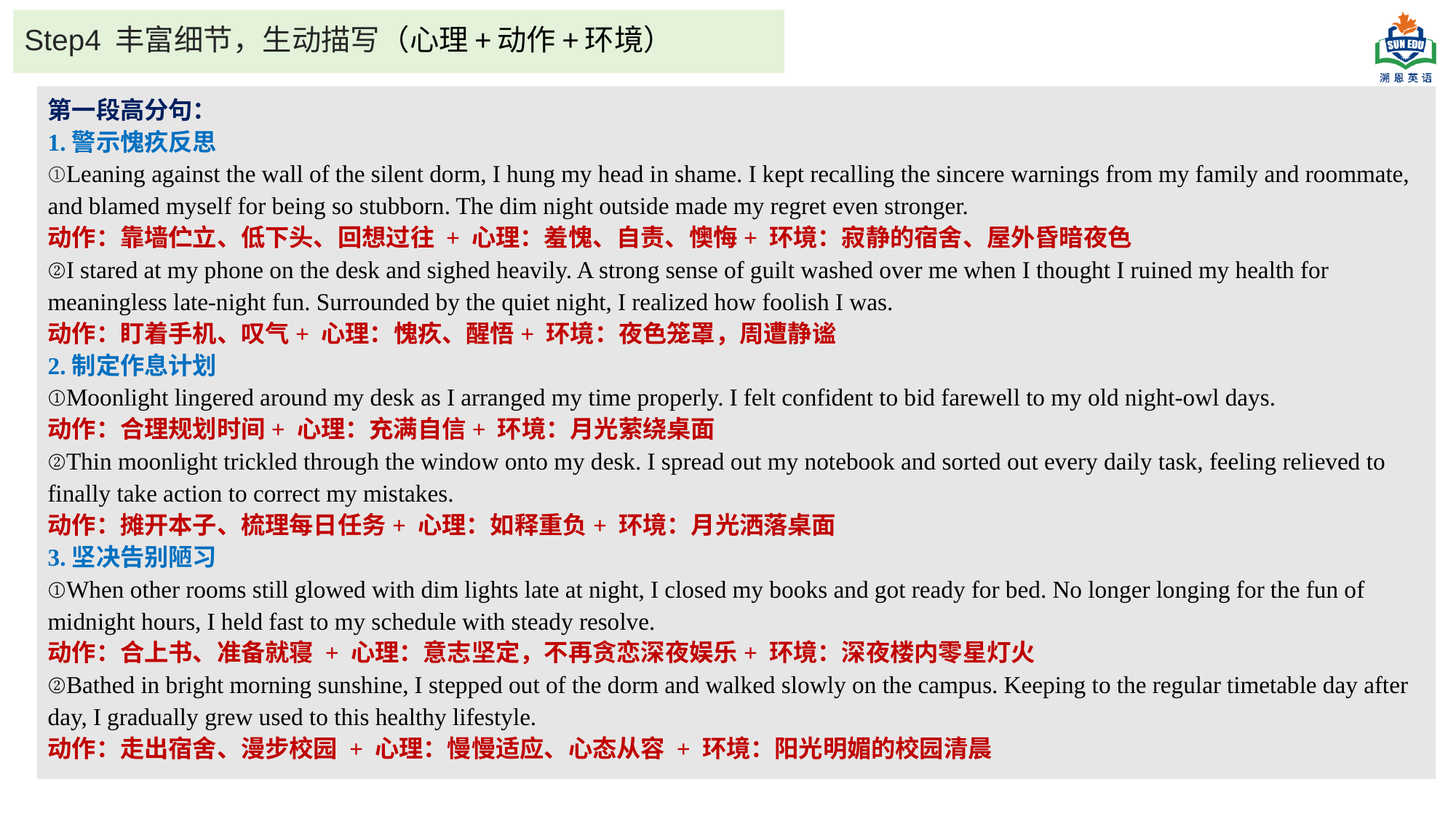

# Step4 丰富细节，生动描写（心理+动作+环境）
第一段高分句：
1.警示愧疚反思
①Leaning against the wall of the silent dorm, I hung my head in shame. I kept recalling the sincere warnings from my family and roommate, and blamed myself for being so stubborn. The dim night outside made my regret even stronger.
动作：靠墙伫立、低下头、回想过往 + 心理：羞愧、自责、懊悔+ 环境：寂静的宿舍、屋外昏暗夜色
②I stared at my phone on the desk and sighed heavily. A strong sense of guilt washed over me when I thought I ruined my health for meaningless late-night fun. Surrounded by the quiet night, I realized how foolish I was.
动作：盯着手机、叹气+ 心理：愧疚、醒悟+ 环境：夜色笼罩，周遭静谧
2.制定作息计划
①Moonlight lingered around my desk as I arranged my time properly. I felt confident to bid farewell to my old night-owl days.
动作：合理规划时间+ 心理：充满自信+ 环境：月光萦绕桌面
②Thin moonlight trickled through the window onto my desk. I spread out my notebook and sorted out every daily task, feeling relieved to finally take action to correct my mistakes.
动作：摊开本子、梳理每日任务+ 心理：如释重负+ 环境：月光洒落桌面
3.坚决告别陋习
①When other rooms still glowed with dim lights late at night, I closed my books and got ready for bed. No longer longing for the fun of midnight hours, I held fast to my schedule with steady resolve.
动作：合上书、准备就寝 + 心理：意志坚定，不再贪恋深夜娱乐+ 环境：深夜楼内零星灯火
②Bathed in bright morning sunshine, I stepped out of the dorm and walked slowly on the campus. Keeping to the regular timetable day after day, I gradually grew used to this healthy lifestyle.
动作：走出宿舍、漫步校园 + 心理：慢慢适应、心态从容 + 环境：阳光明媚的校园清晨